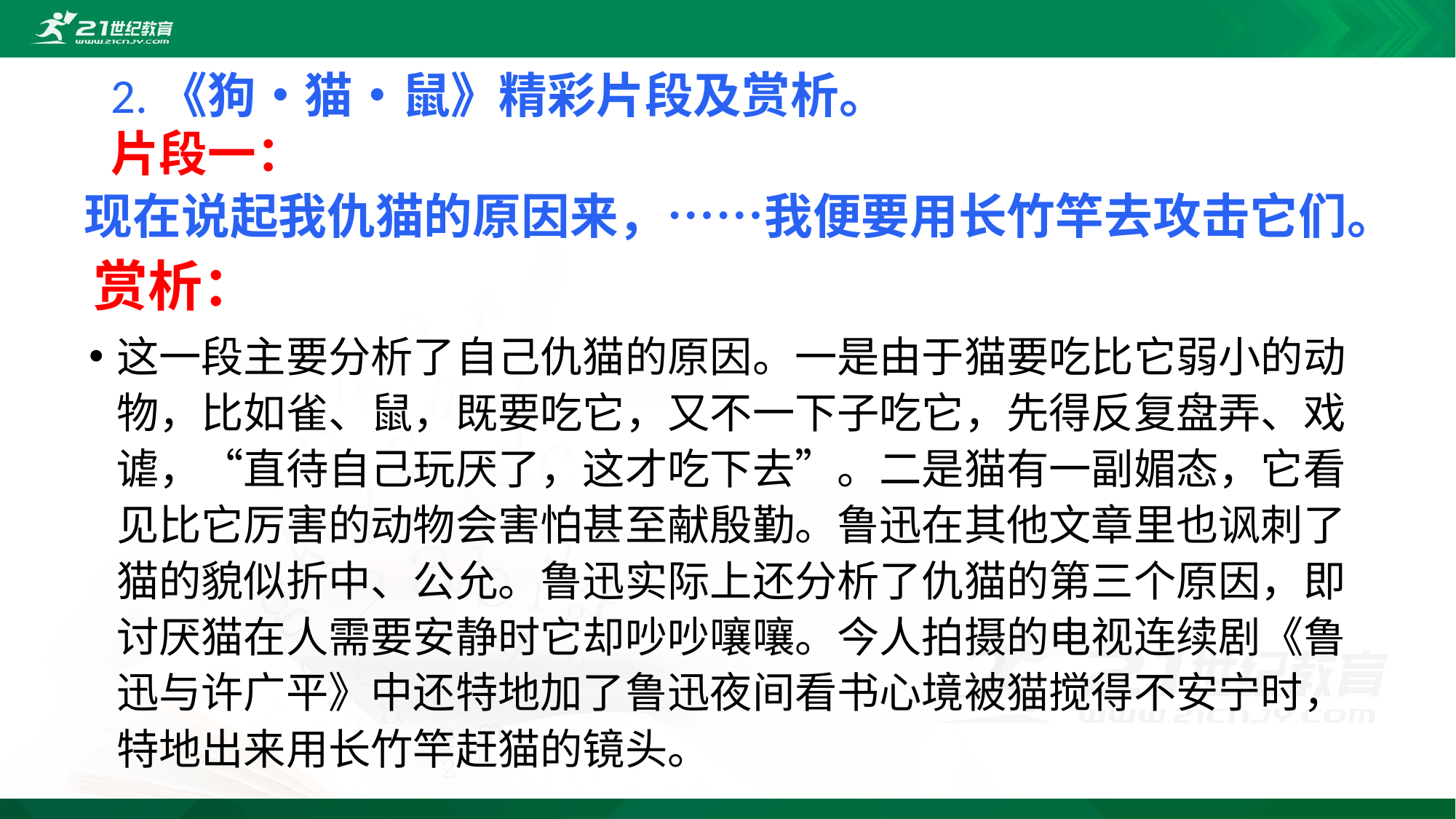

# 2.《狗•猫•鼠》精彩片段及赏析。 片段一：
现在说起我仇猫的原因来，……我便要用长竹竿去攻击它们。
赏析：
这一段主要分析了自己仇猫的原因。一是由于猫要吃比它弱小的动物，比如雀、鼠，既要吃它，又不一下子吃它，先得反复盘弄、戏谑，“直待自己玩厌了，这才吃下去”。二是猫有一副媚态，它看见比它厉害的动物会害怕甚至献殷勤。鲁迅在其他文章里也讽刺了猫的貌似折中、公允。鲁迅实际上还分析了仇猫的第三个原因，即讨厌猫在人需要安静时它却吵吵嚷嚷。今人拍摄的电视连续剧《鲁迅与许广平》中还特地加了鲁迅夜间看书心境被猫搅得不安宁时，特地出来用长竹竿赶猫的镜头。